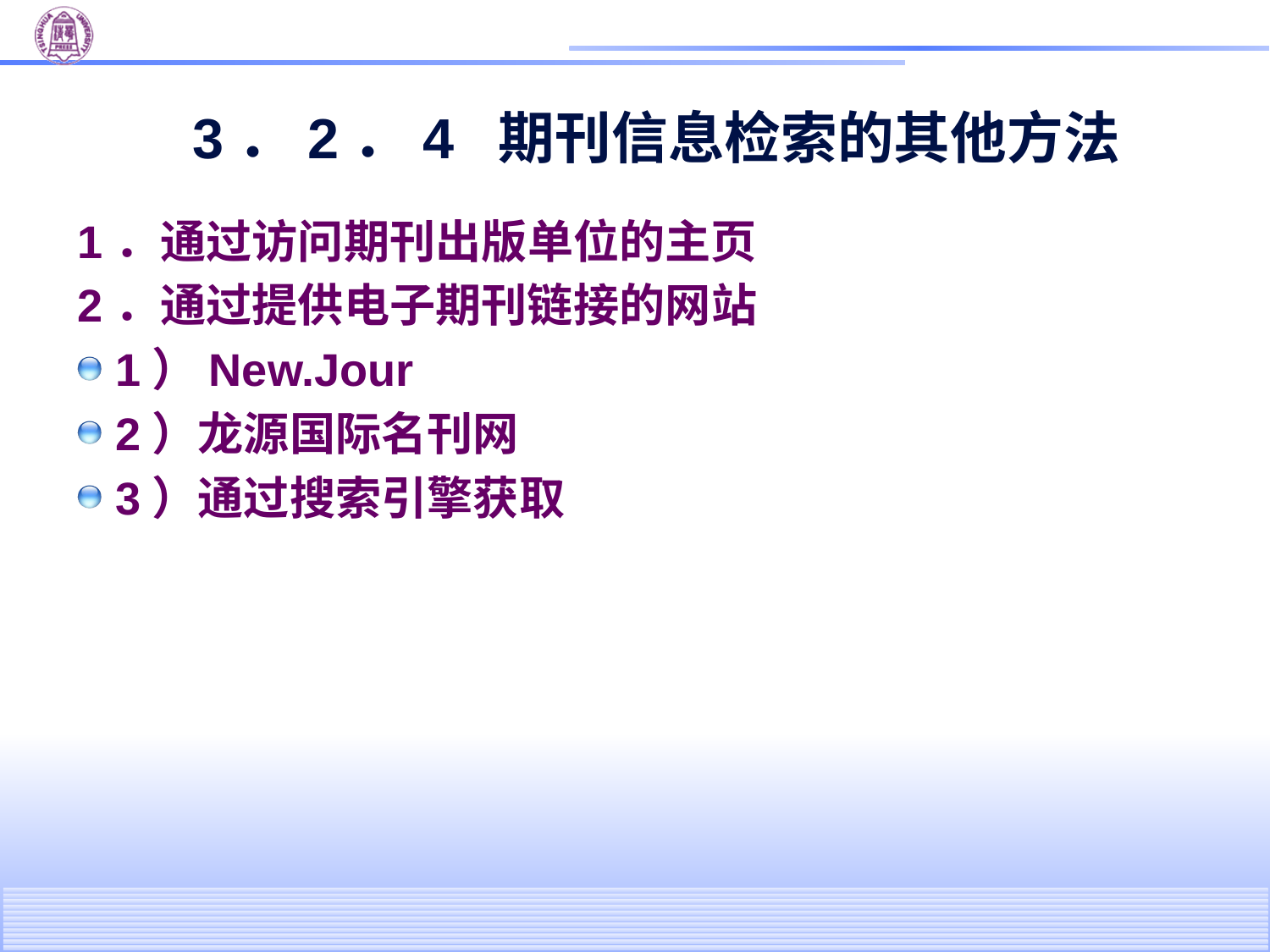

# 3．2．4  期刊信息检索的其他方法
1．通过访问期刊出版单位的主页
2．通过提供电子期刊链接的网站
1）New.Jour
2）龙源国际名刊网
3）通过搜索引擎获取